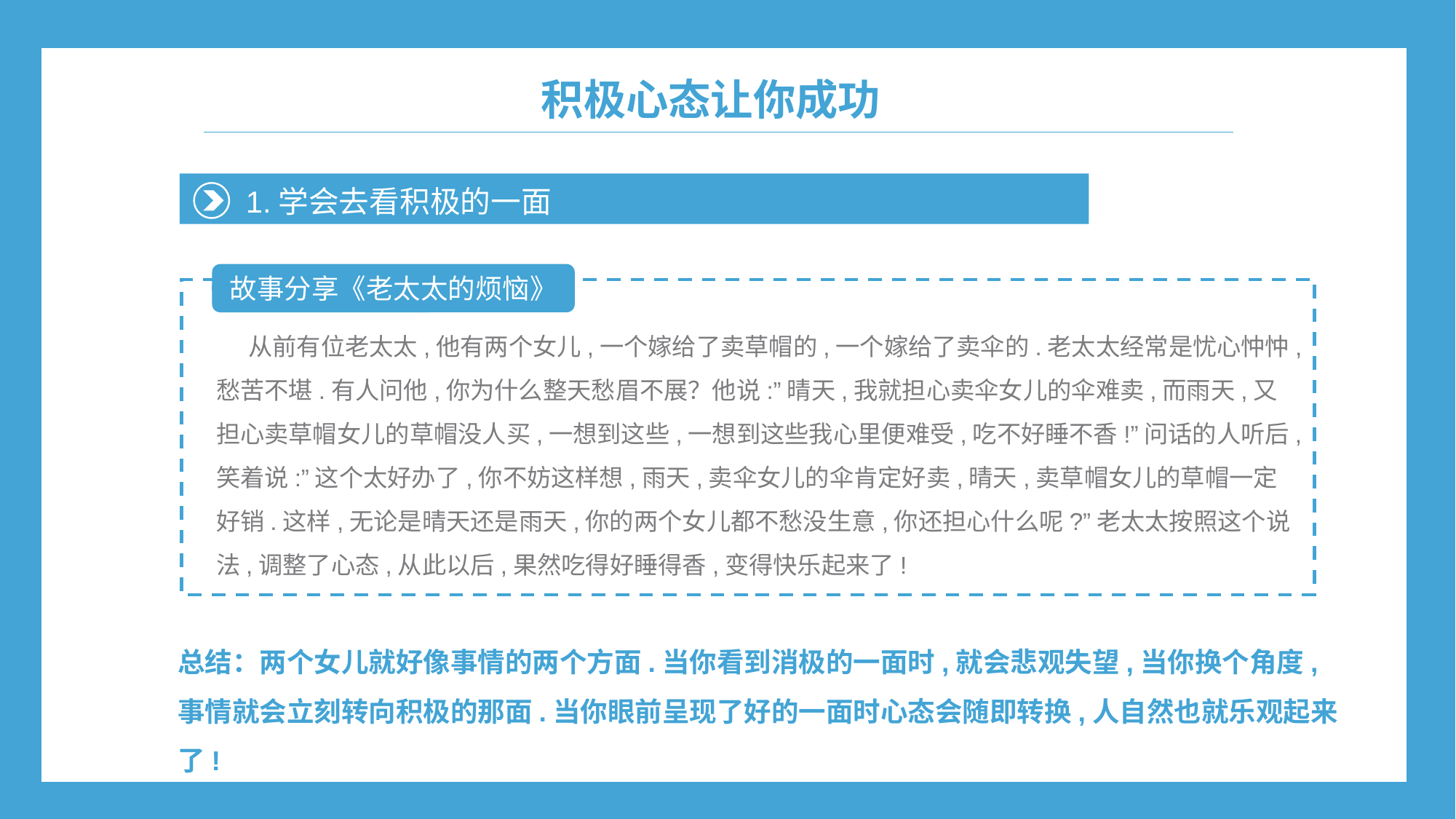

积极心态让你成功

1.学会去看积极的一面

故事分享《老太太的烦恼》

       从前有位老太太,他有两个女儿,一个嫁给了卖草帽的,一个嫁给了卖伞的.老太太经常是忧心忡忡,愁苦不堪.有人问他,你为什么整天愁眉不展？他说:”晴天,我就担心卖伞女儿的伞难卖,而雨天,又担心卖草帽女儿的草帽没人买,一想到这些,一想到这些我心里便难受,吃不好睡不香!”问话的人听后,笑着说:”这个太好办了,你不妨这样想,雨天,卖伞女儿的伞肯定好卖,晴天,卖草帽女儿的草帽一定好销.这样,无论是晴天还是雨天,你的两个女儿都不愁没生意,你还担心什么呢?”老太太按照这个说法,调整了心态,从此以后,果然吃得好睡得香,变得快乐起来了!
总结：两个女儿就好像事情的两个方面.当你看到消极的一面时,就会悲观失望,当你换个角度, 事情就会立刻转向积极的那面.当你眼前呈现了好的一面时心态会随即转换,人自然也就乐观起来了!